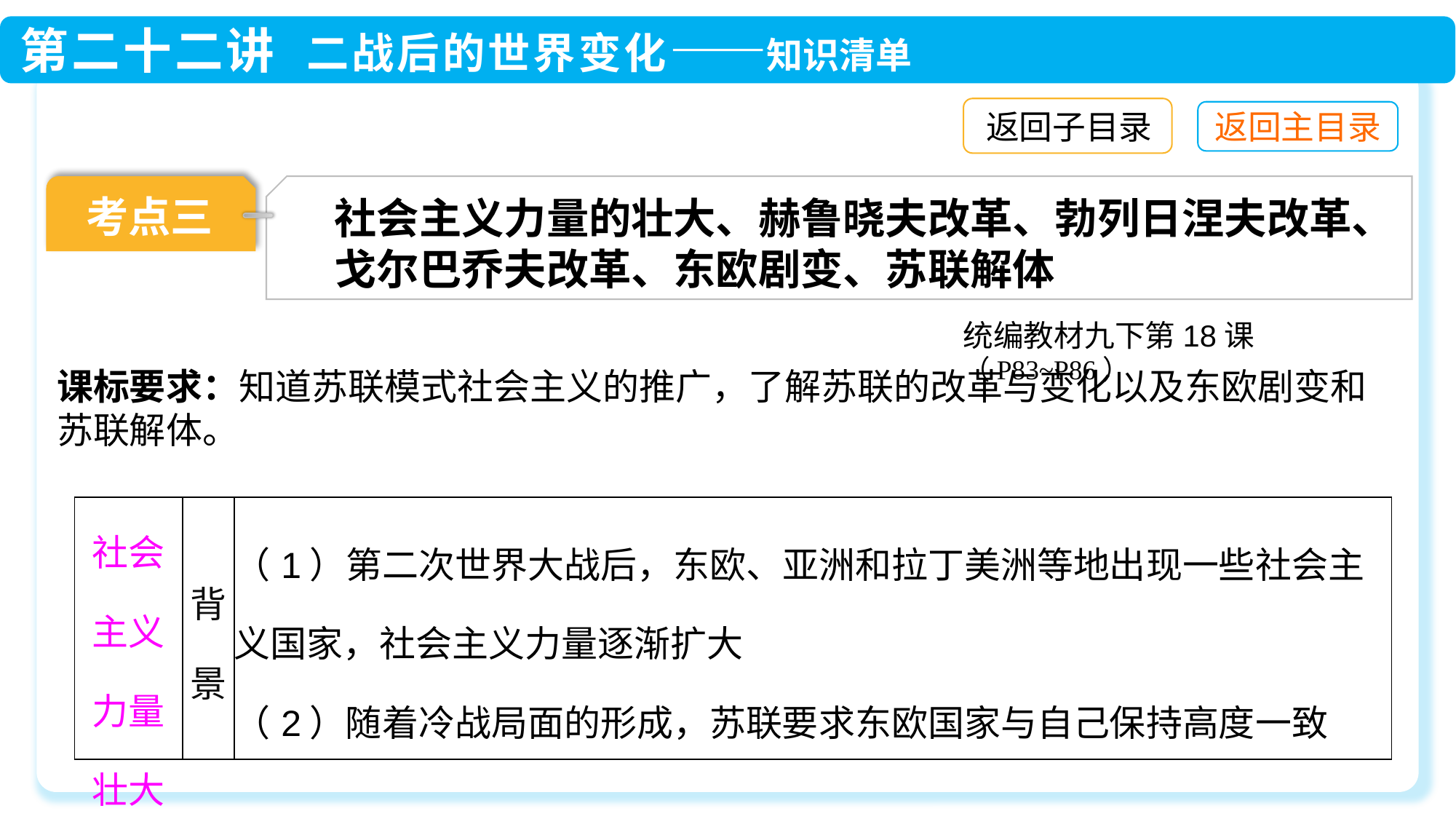

返回子目录
考点三
社会主义力量的壮大、赫鲁晓夫改革、勃列日涅夫改革、戈尔巴乔夫改革、东欧剧变、苏联解体

统编教材九下第18课（P83~P86）
课标要求：知道苏联模式社会主义的推广，了解苏联的改革与变化以及东欧剧变和苏联解体。
| 社会主义力量壮大 | 背景 | （1）第二次世界大战后，东欧、亚洲和拉丁美洲等地出现一些社会主义国家，社会主义力量逐渐扩大 （2）随着冷战局面的形成，苏联要求东欧国家与自己保持高度一致 |
| --- | --- | --- |